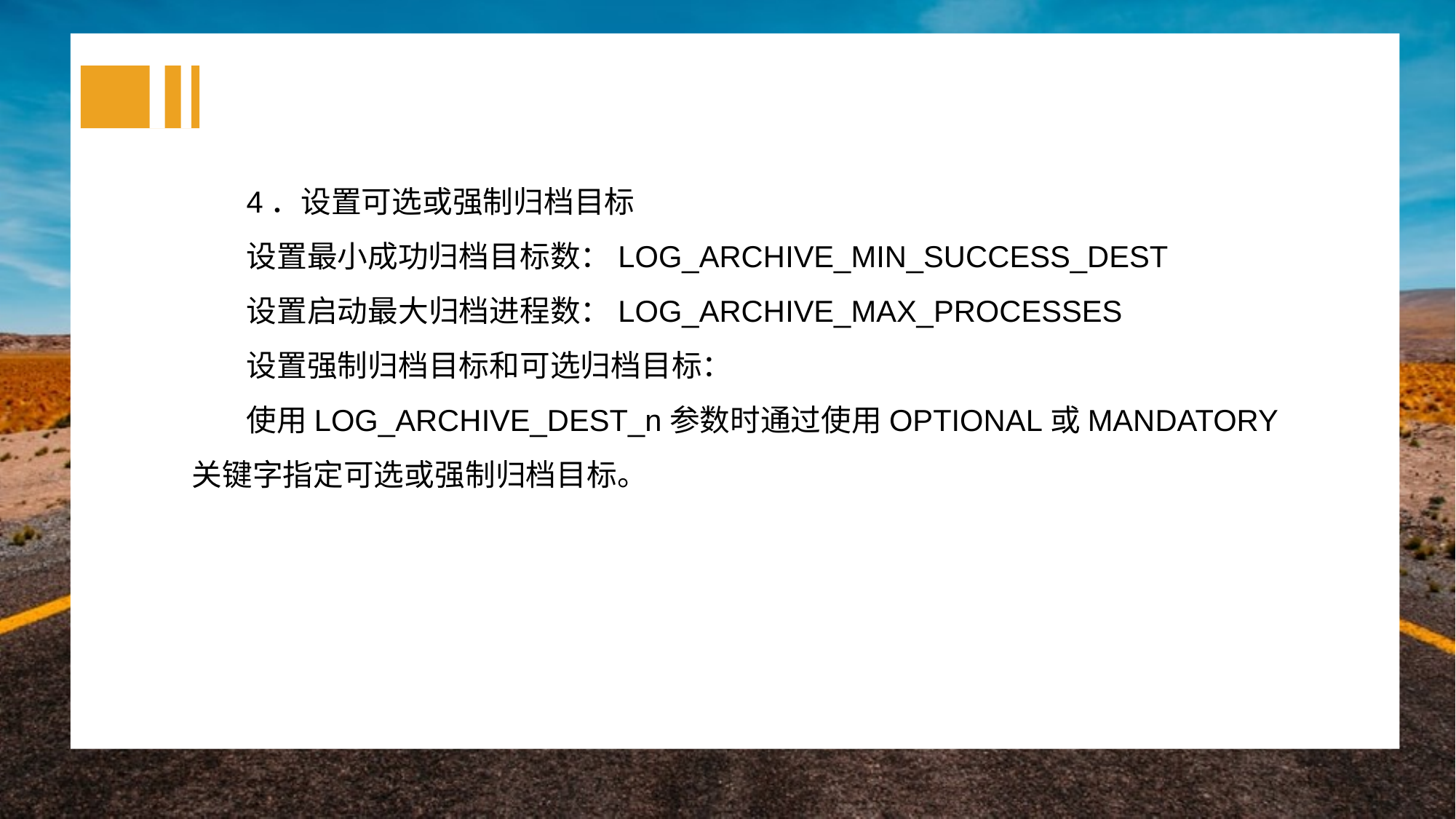

4．设置可选或强制归档目标
设置最小成功归档目标数：LOG_ARCHIVE_MIN_SUCCESS_DEST
设置启动最大归档进程数：LOG_ARCHIVE_MAX_PROCESSES
设置强制归档目标和可选归档目标：
使用LOG_ARCHIVE_DEST_n参数时通过使用OPTIONAL或MANDATORY关键字指定可选或强制归档目标。